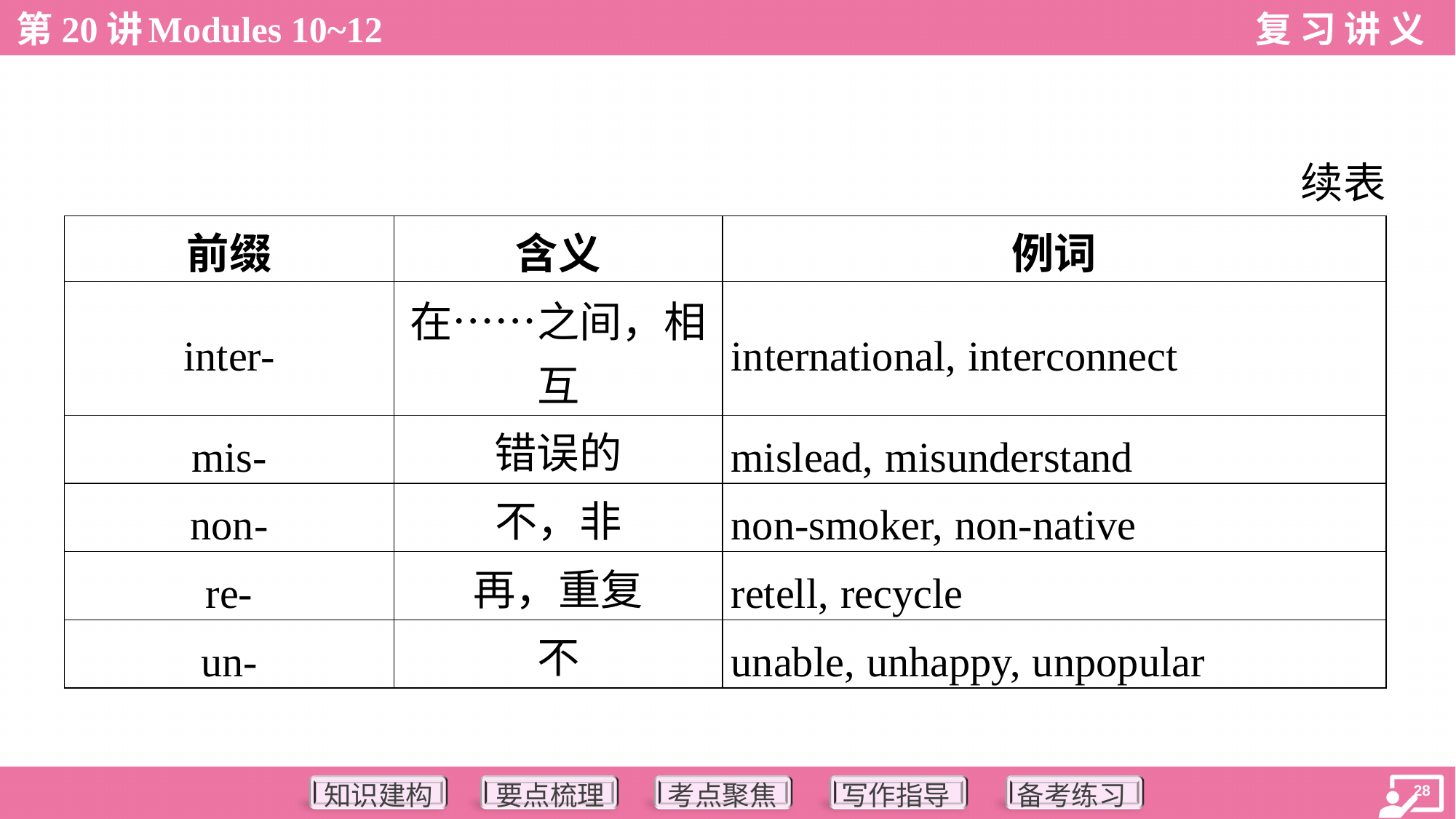

续表
| 前缀 | 含义 | 例词 |
| --- | --- | --- |
| inter- | 在……之间，相 互 | international, interconnect |
| mis- | 错误的 | mislead, misunderstand |
| non- | 不，非 | non-smoker, non-native |
| re- | 再，重复 | retell, recycle |
| un- | 不 | unable, unhappy, unpopular |